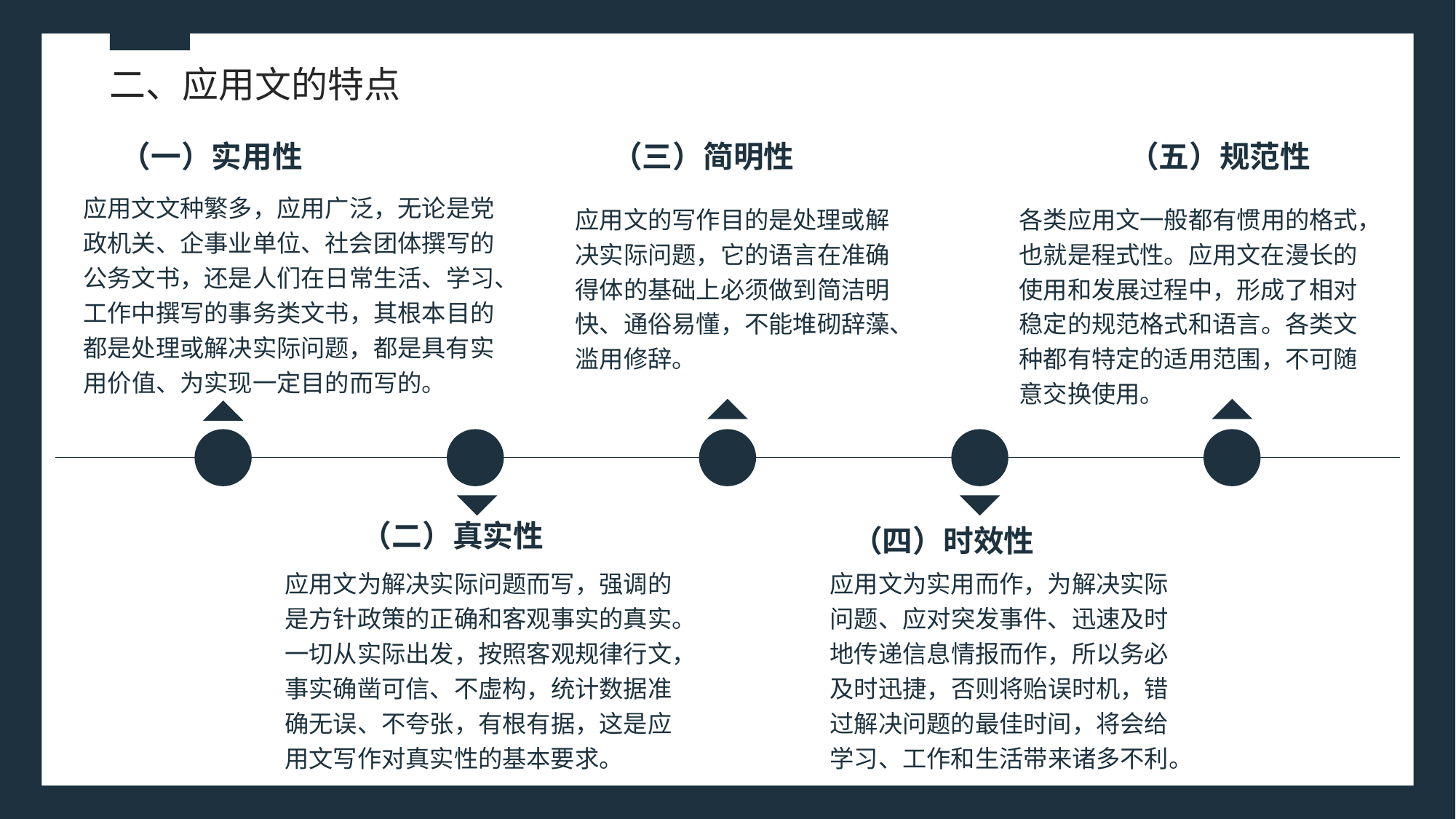

二、应用文的特点
（一）实用性
（三）简明性
（五）规范性
应用文文种繁多，应用广泛，无论是党政机关、企事业单位、社会团体撰写的公务文书，还是人们在日常生活、学习、工作中撰写的事务类文书，其根本目的都是处理或解决实际问题，都是具有实用价值、为实现一定目的而写的。
应用文的写作目的是处理或解决实际问题，它的语言在准确得体的基础上必须做到简洁明快、通俗易懂，不能堆砌辞藻、滥用修辞。
各类应用文一般都有惯用的格式，也就是程式性。应用文在漫长的使用和发展过程中，形成了相对稳定的规范格式和语言。各类文种都有特定的适用范围，不可随意交换使用。

（二）真实性
（四）时效性
应用文为解决实际问题而写，强调的是方针政策的正确和客观事实的真实。一切从实际出发，按照客观规律行文，事实确凿可信、不虚构，统计数据准确无误、不夸张，有根有据，这是应用文写作对真实性的基本要求。
应用文为实用而作，为解决实际问题、应对突发事件、迅速及时地传递信息情报而作，所以务必及时迅捷，否则将贻误时机，错过解决问题的最佳时间，将会给学习、工作和生活带来诸多不利。